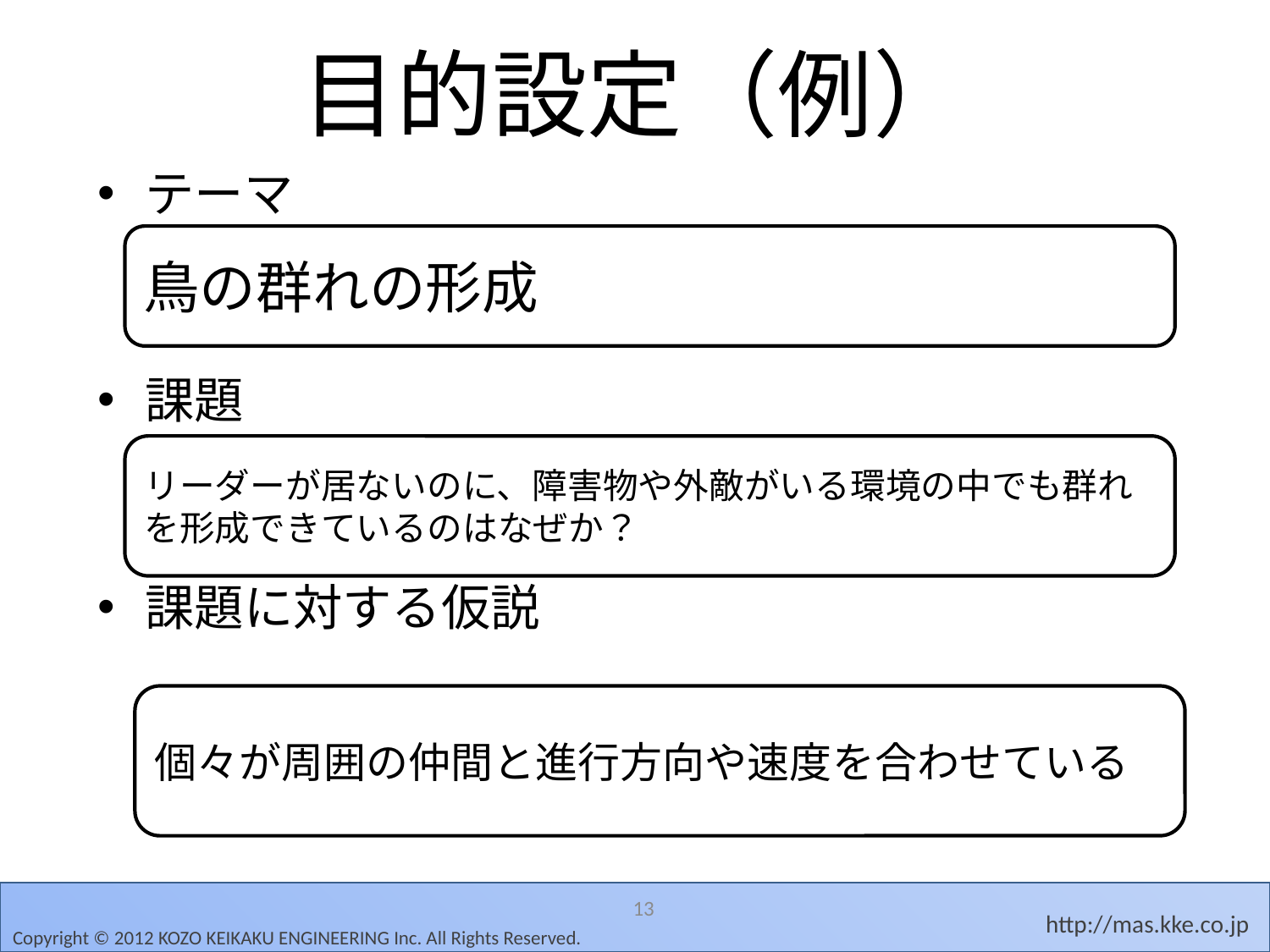

# 目的設定（例）
テーマ

課題

課題に対する仮説

鳥の群れの形成
リーダーが居ないのに、障害物や外敵がいる環境の中でも群れを形成できているのはなぜか？
個々が周囲の仲間と進行方向や速度を合わせている
13
Copyright © 2012 KOZO KEIKAKU ENGINEERING Inc. All Rights Reserved.